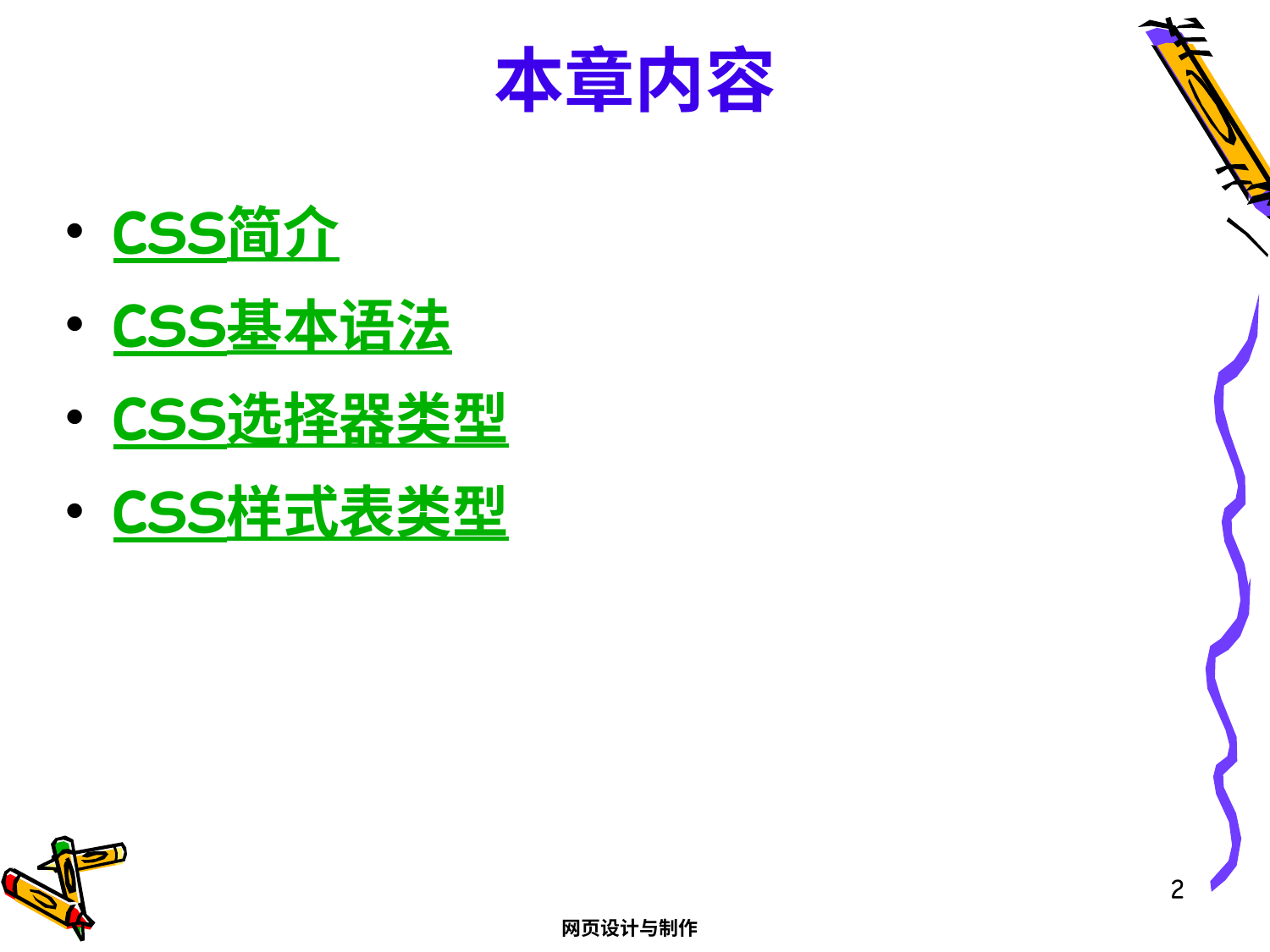

# 本章内容
CSS简介
CSS基本语法
CSS选择器类型
CSS样式表类型
2
网页设计与制作